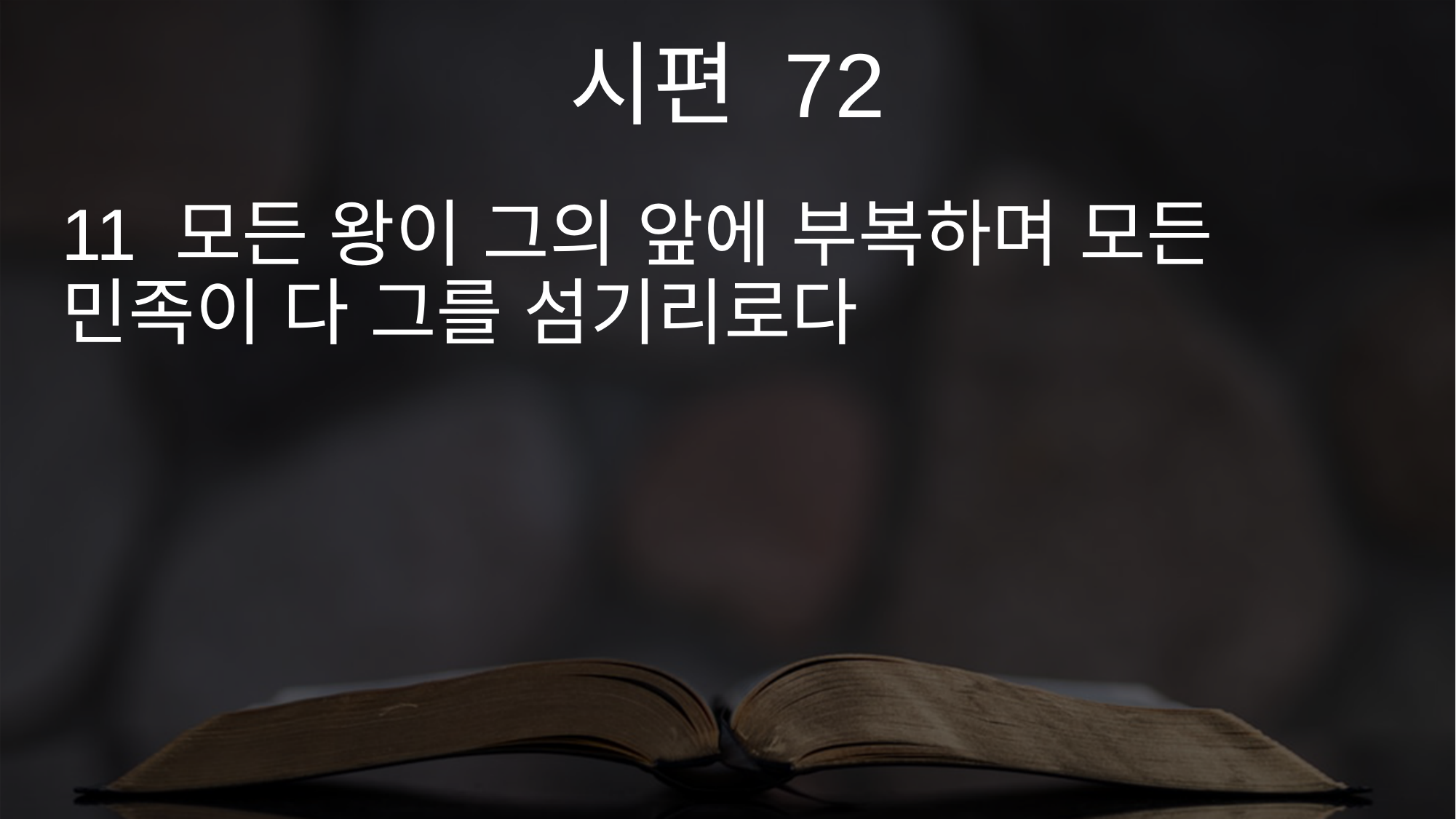

시편 72
11 모든 왕이 그의 앞에 부복하며 모든 민족이 다 그를 섬기리로다